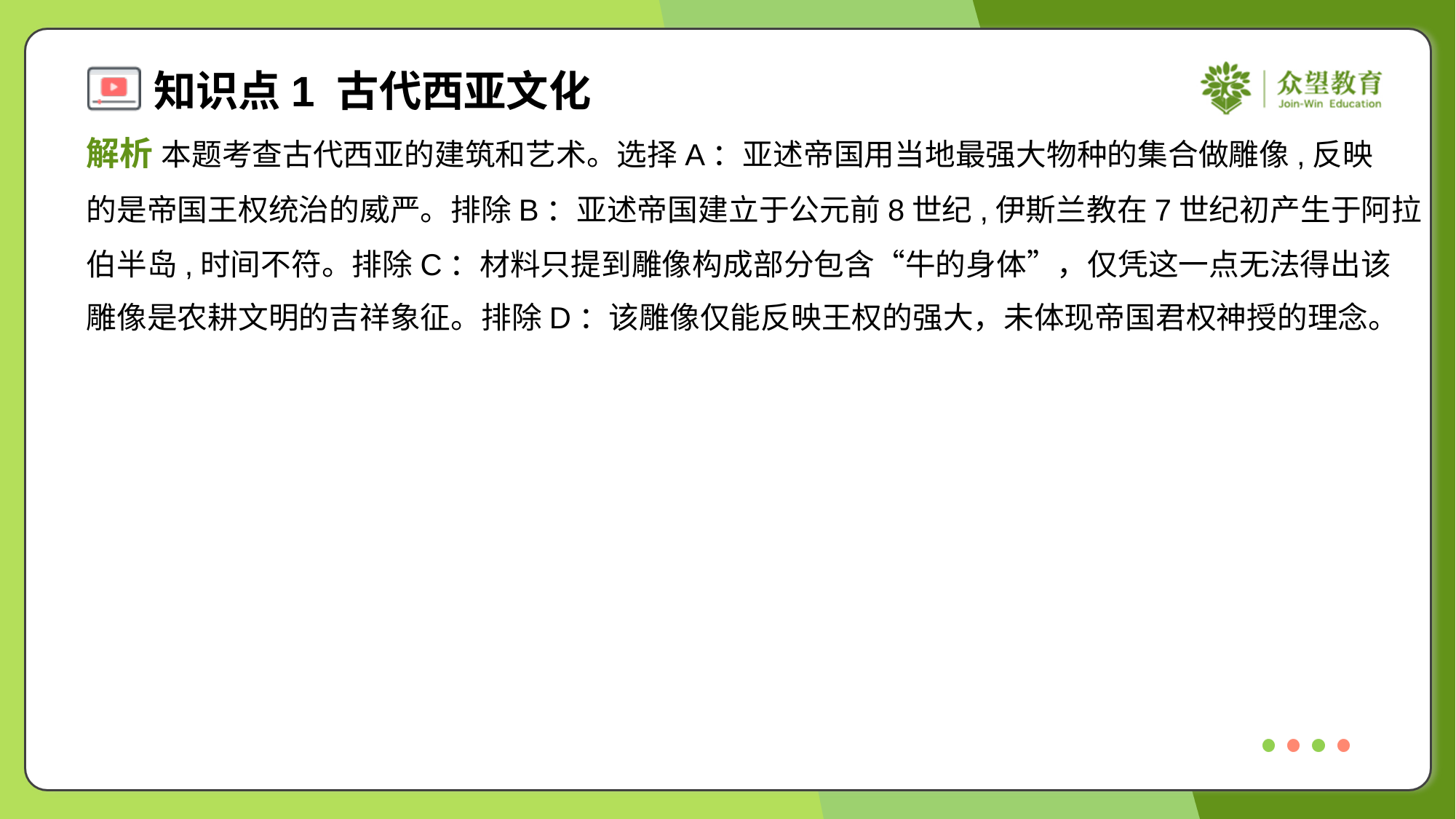

解析 本题考查古代西亚的建筑和艺术。选择A：亚述帝国用当地最强大物种的集合做雕像,反映
的是帝国王权统治的威严。排除B：亚述帝国建立于公元前8世纪,伊斯兰教在7世纪初产生于阿拉
伯半岛,时间不符。排除C：材料只提到雕像构成部分包含“牛的身体”，仅凭这一点无法得出该
雕像是农耕文明的吉祥象征。排除D：该雕像仅能反映王权的强大，未体现帝国君权神授的理念。